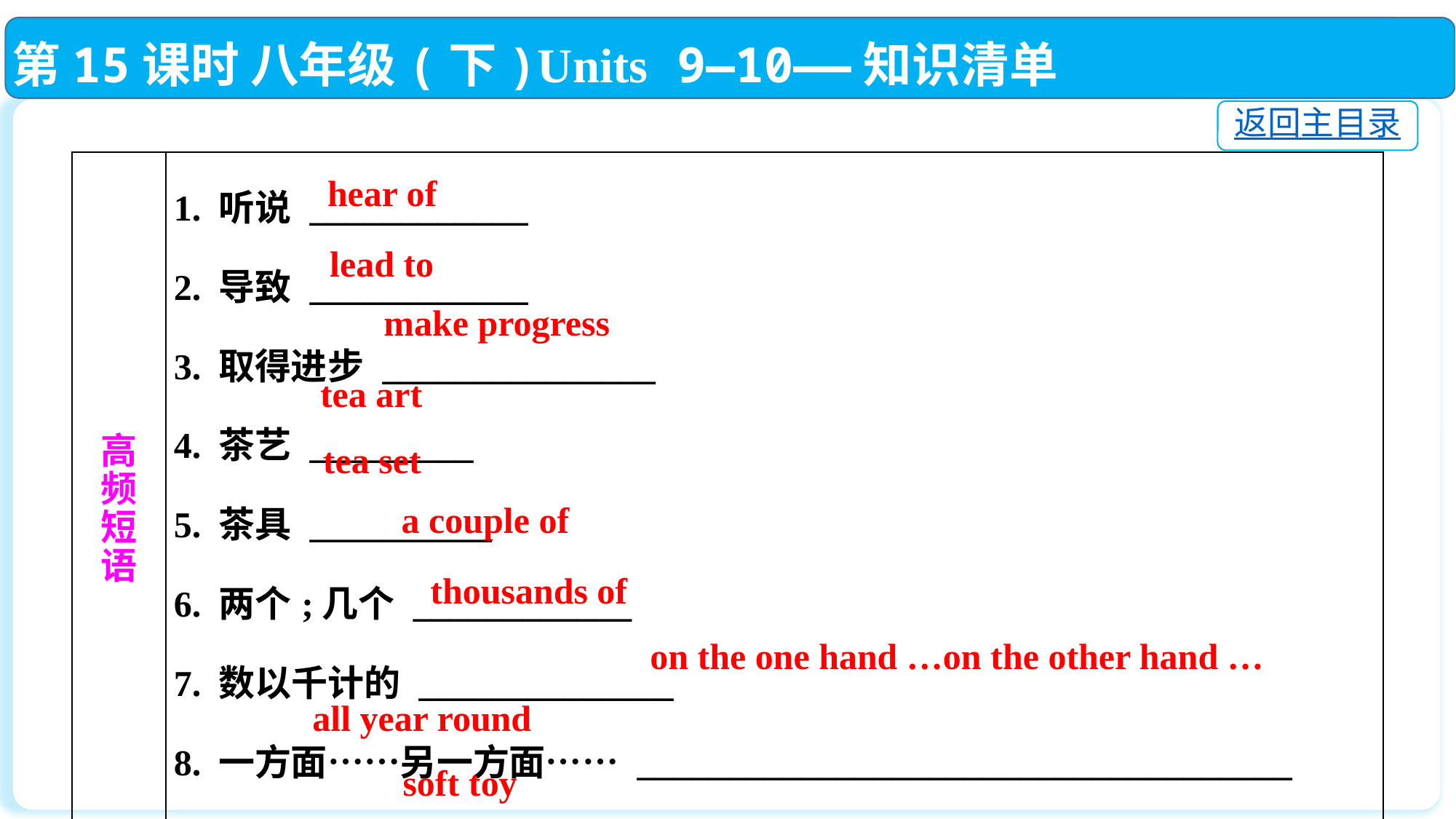

第15课时 八年级(下)Units 9—10——知识清单

返回主目录
| 高 频 短 语 | 1. 听说 \_\_\_\_\_\_\_\_\_\_\_\_　　　　　　　 2. 导致 \_\_\_\_\_\_\_\_\_\_\_\_　　　　　　　 3. 取得进步 \_\_\_\_\_\_\_\_\_\_\_\_\_\_\_　　　　 4. 茶艺 \_\_\_\_\_\_\_\_\_　　　　　　　 5. 茶具 \_\_\_\_\_\_\_\_\_\_　　　 6. 两个;几个 \_\_\_\_\_\_\_\_\_\_\_\_　　　　　　　 7. 数以千计的 \_\_\_\_\_\_\_\_\_\_\_\_\_\_ 8. 一方面……另一方面…… \_\_\_\_\_\_\_\_\_\_\_\_\_\_\_\_\_\_\_\_\_\_\_\_\_\_\_\_\_\_\_\_\_\_\_\_　　　　　　　 9. 全年 \_\_\_\_\_\_\_\_\_\_\_\_\_\_　　　　　　　 10. 布绒玩具 \_\_\_\_\_\_\_\_\_ |
| --- | --- |
hear of
lead to
make progress
tea art
tea set
  a couple of
thousands of
on the one hand …on the other hand …
all year round
soft toy